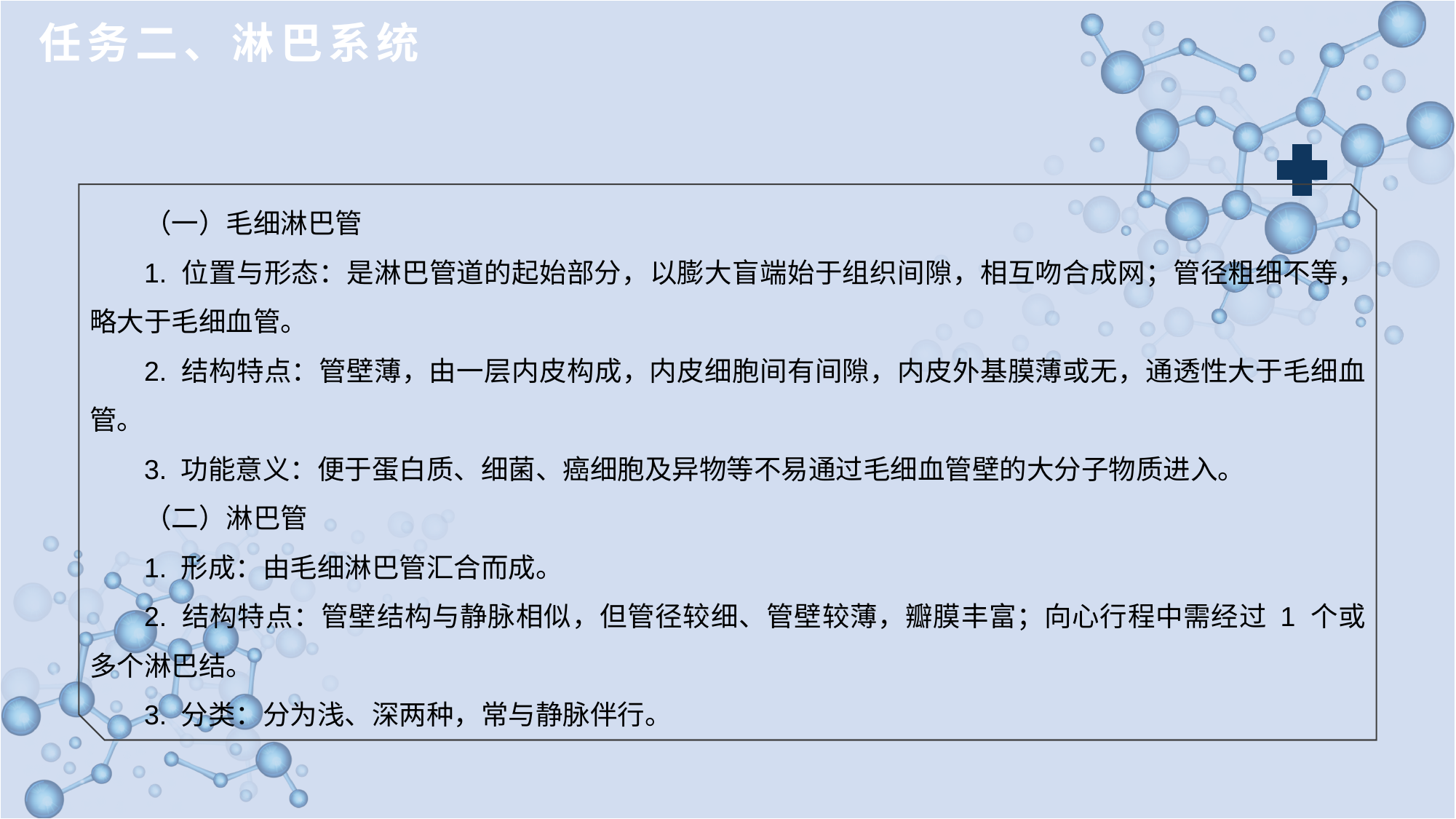

任务二、淋巴系统

（一）毛细淋巴管
1. 位置与形态：是淋巴管道的起始部分，以膨大盲端始于组织间隙，相互吻合成网；管径粗细不等，略大于毛细血管。
2. 结构特点：管壁薄，由一层内皮构成，内皮细胞间有间隙，内皮外基膜薄或无，通透性大于毛细血管。
3. 功能意义：便于蛋白质、细菌、癌细胞及异物等不易通过毛细血管壁的大分子物质进入。
（二）淋巴管
1. 形成：由毛细淋巴管汇合而成。
2. 结构特点：管壁结构与静脉相似，但管径较细、管壁较薄，瓣膜丰富；向心行程中需经过 1 个或多个淋巴结。
3. 分类：分为浅、深两种，常与静脉伴行。